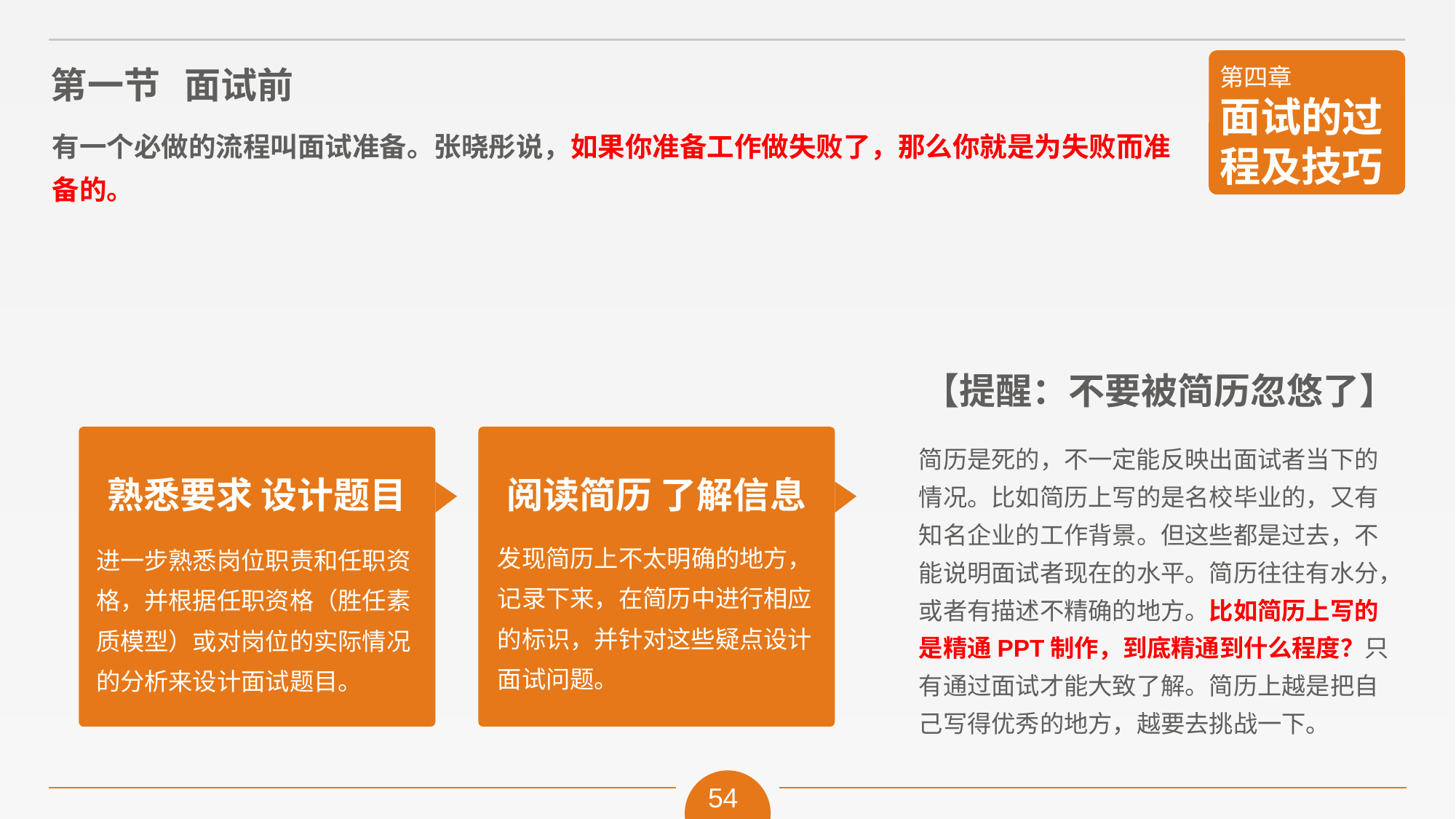

有一个必做的流程叫面试准备。张晓彤说，如果你准备工作做失败了，那么你就是为失败而准备的。
【提醒：不要被简历忽悠了】

简历是死的，不一定能反映出面试者当下的情况。比如简历上写的是名校毕业的，又有知名企业的工作背景。但这些都是过去，不能说明面试者现在的水平。简历往往有水分，或者有描述不精确的地方。比如简历上写的是精通PPT制作，到底精通到什么程度？只有通过面试才能大致了解。简历上越是把自己写得优秀的地方，越要去挑战一下。
熟悉要求 设计题目
阅读简历 了解信息
发现简历上不太明确的地方，记录下来，在简历中进行相应的标识，并针对这些疑点设计面试问题。
进一步熟悉岗位职责和任职资格，并根据任职资格（胜任素质模型）或对岗位的实际情况的分析来设计面试题目。